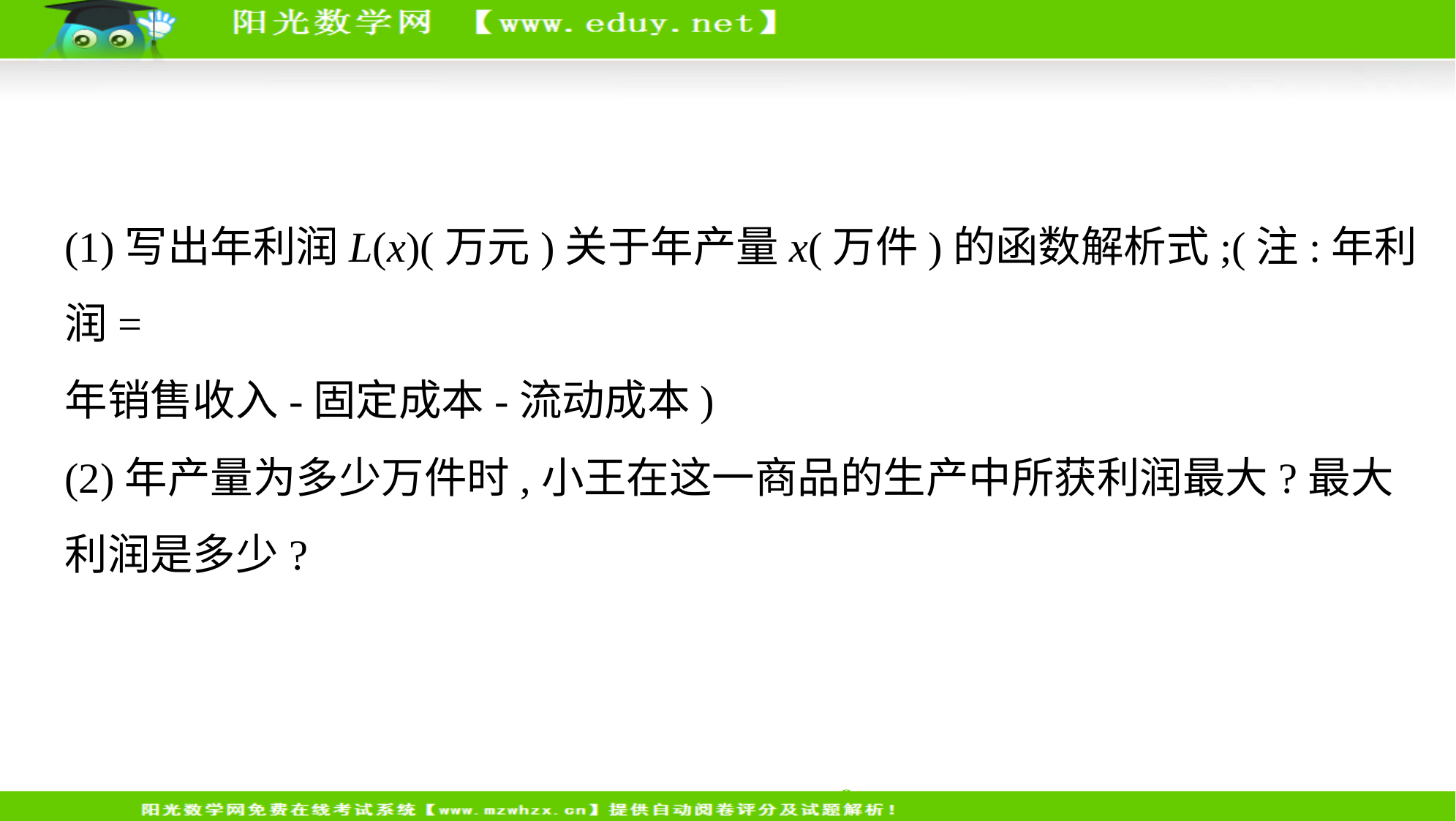

(1)写出年利润L(x)(万元)关于年产量x(万件)的函数解析式;(注:年利润=
年销售收入-固定成本-流动成本)
(2)年产量为多少万件时,小王在这一商品的生产中所获利润最大?最大
利润是多少?